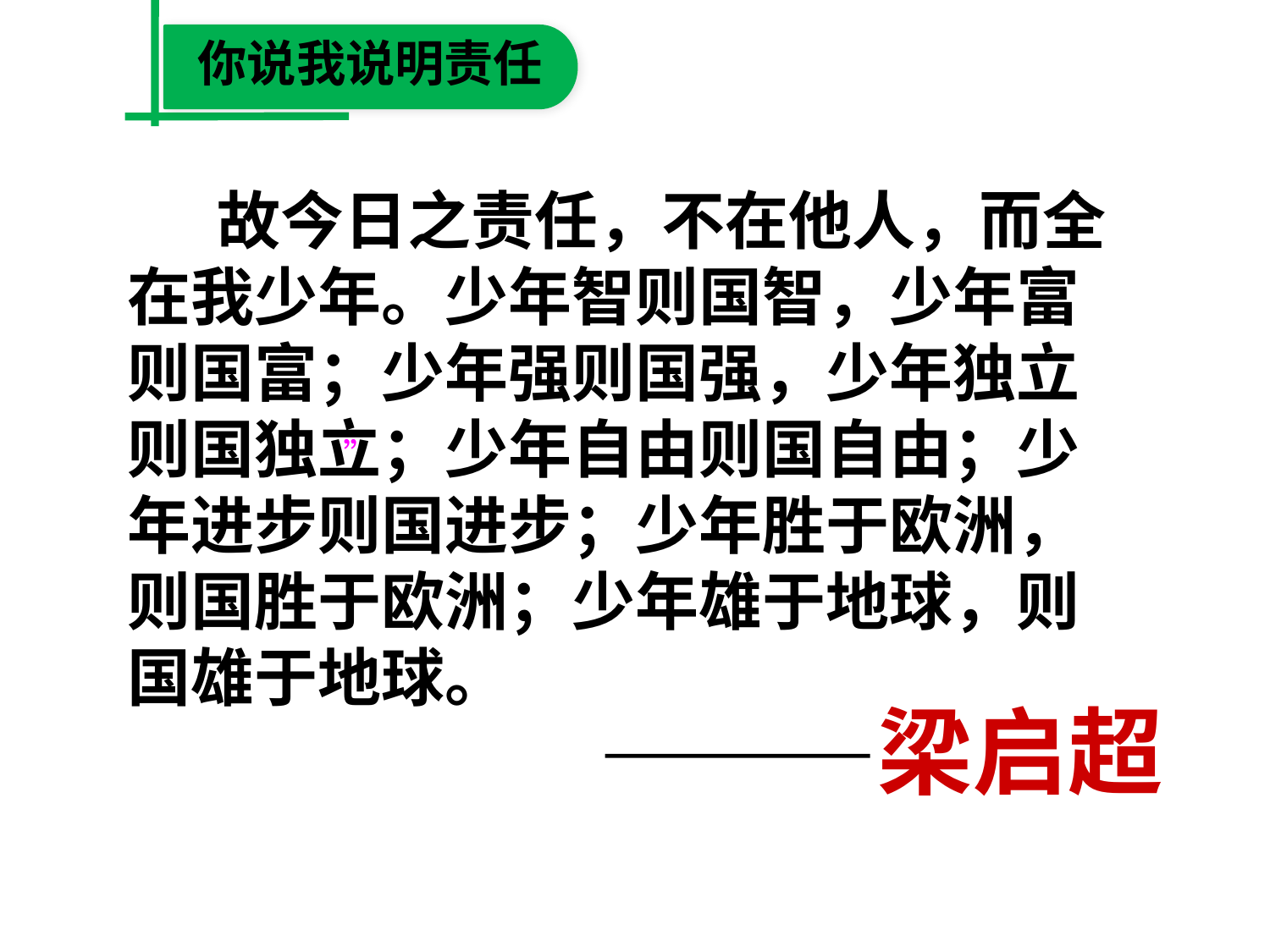

你说我说明责任

      故今日之责任，不在他人，而全在我少年。少年智则国智，少年富则国富；少年强则国强，少年独立则国独立；少年自由则国自由；少年进步则国进步；少年胜于欧洲，则国胜于欧洲；少年雄于地球，则国雄于地球。
　”
梁启超